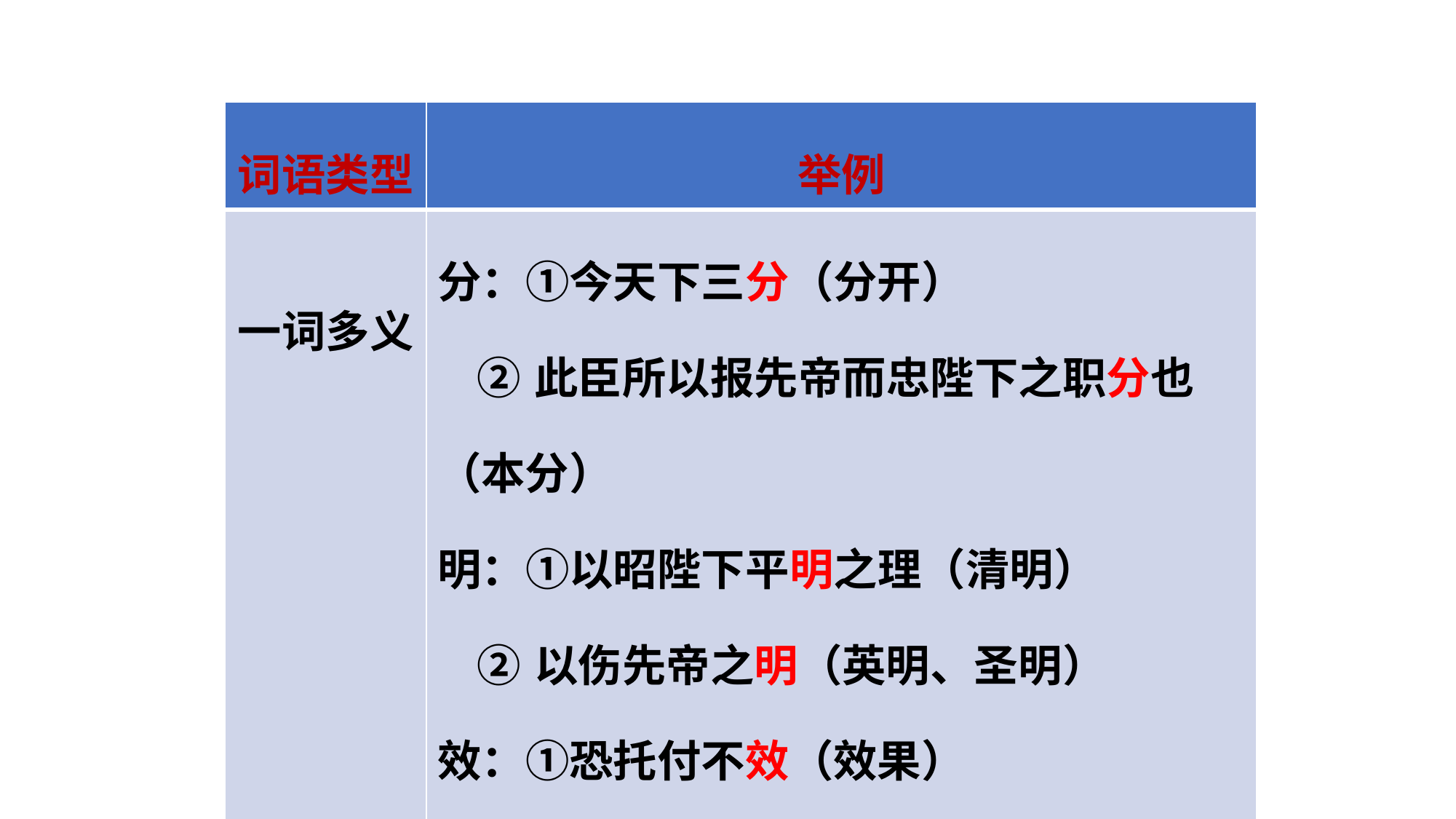

| 词语类型 | 举例 |
| --- | --- |
| 一词多义 | 分：①今天下三分（分开） ②此臣所以报先帝而忠陛下之职分也（本分） 明：①以昭陛下平明之理（清明） ②以伤先帝之明（英明、圣明） 效：①恐托付不效（效果） ②愿陛下托臣以讨贼兴复之效（功效） |